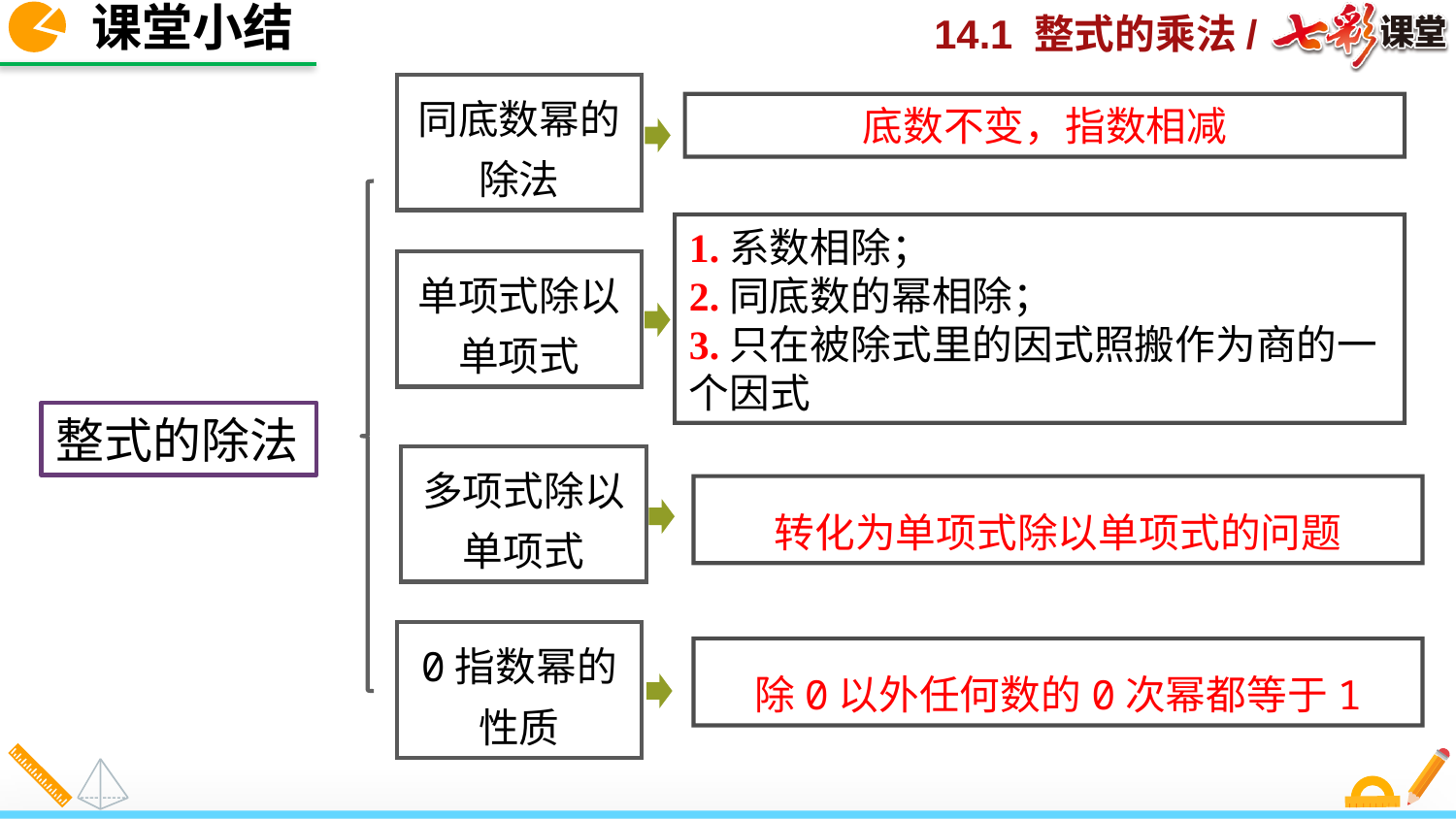

课堂小结

同底数幂的除法
底数不变，指数相减

1.系数相除；
2.同底数的幂相除；
3.只在被除式里的因式照搬作为商的一个因式
单项式除以单项式

整式的除法
多项式除以单项式
转化为单项式除以单项式的问题

0指数幂的性质
除0以外任何数的0次幂都等于1